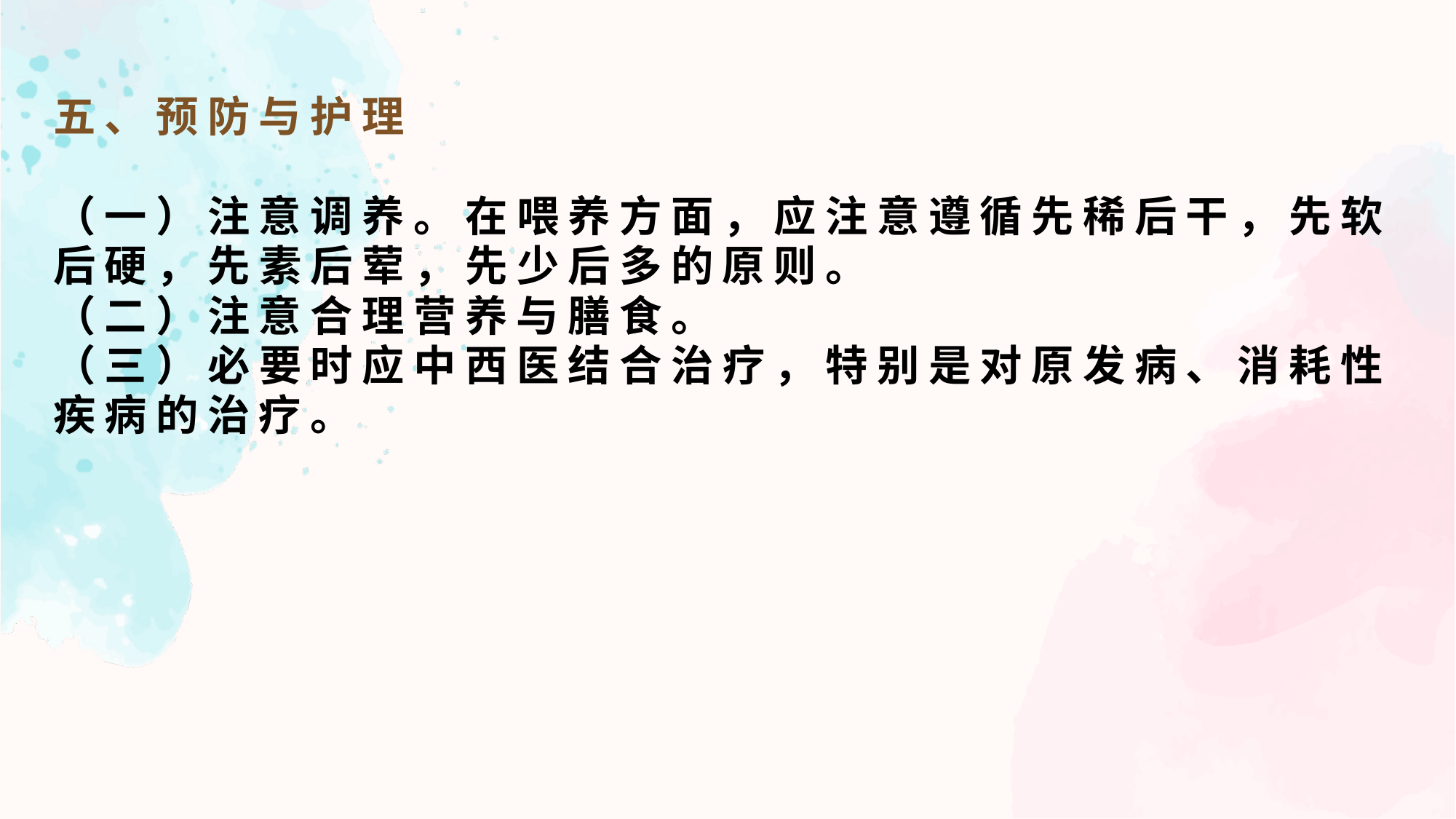

五、预防与护理

（一）注意调养。在喂养方面，应注意遵循先稀后干，先软后硬，先素后荤，先少后多的原则。
（二）注意合理营养与膳食。
（三）必要时应中西医结合治疗，特别是对原发病、消耗性疾病的治疗。